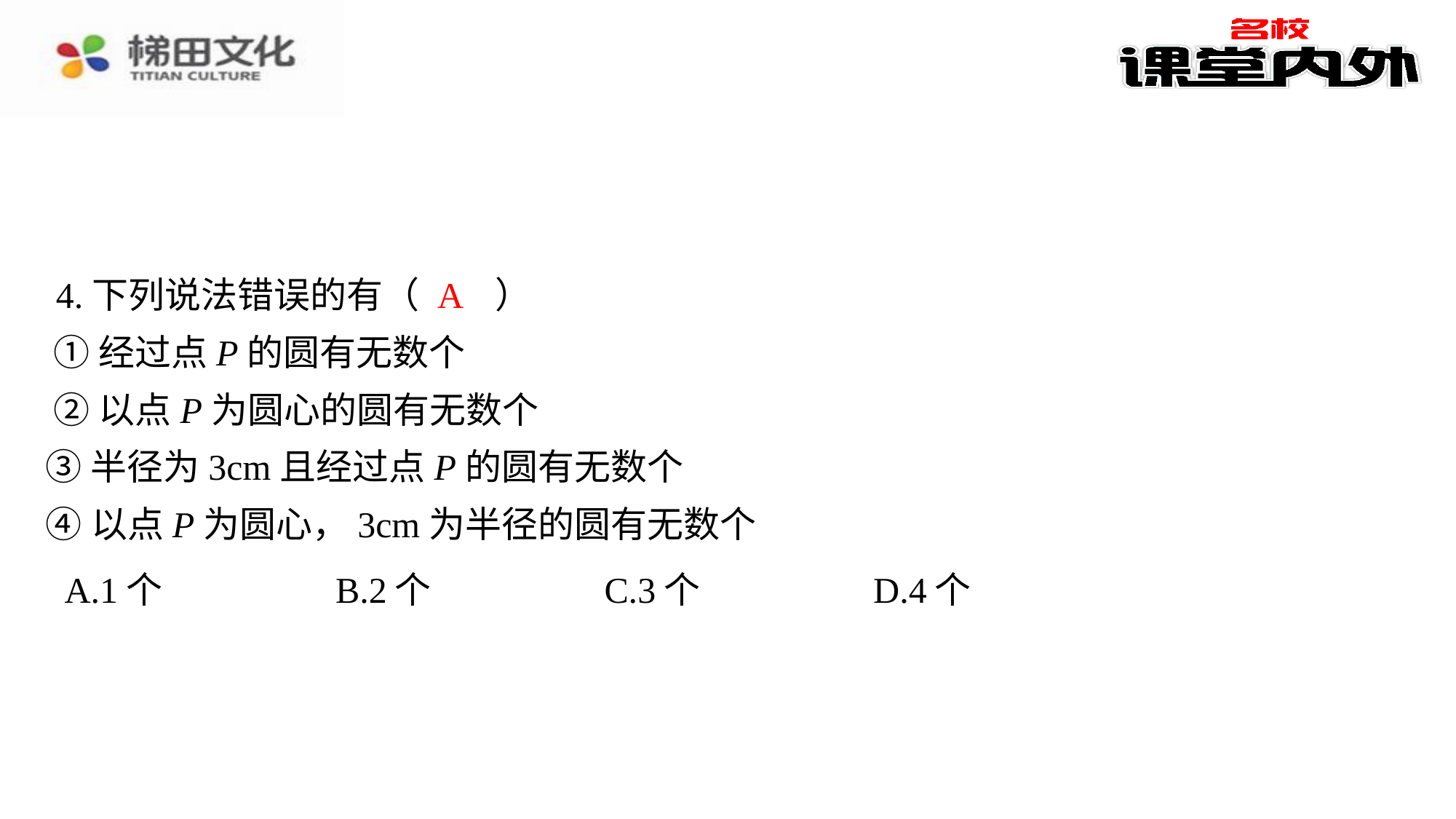

A
4.下列说法错误的有（　A　）
①经过点P的圆有无数个
②以点P为圆心的圆有无数个
③半径为3cm且经过点P的圆有无数个
④以点P为圆心，3cm为半径的圆有无数个
| A.1个 | B.2个 | C.3个 | D.4个 |
| --- | --- | --- | --- |